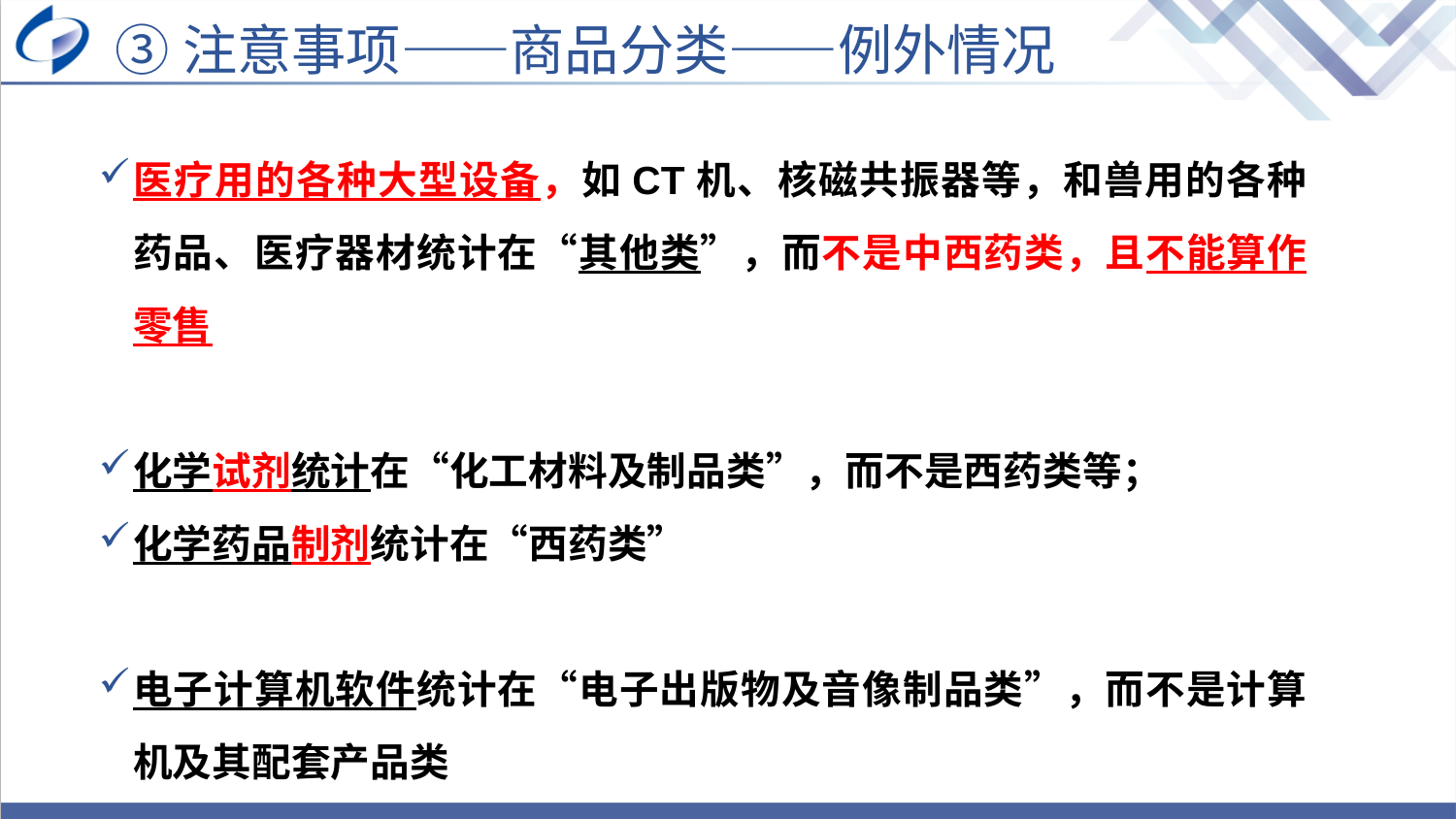

③注意事项——商品分类——例外情况
医疗用的各种大型设备，如CT机、核磁共振器等，和兽用的各种药品、医疗器材统计在“其他类”，而不是中西药类，且不能算作零售

化学试剂统计在“化工材料及制品类”，而不是西药类等；
化学药品制剂统计在“西药类”

电子计算机软件统计在“电子出版物及音像制品类”，而不是计算机及其配套产品类